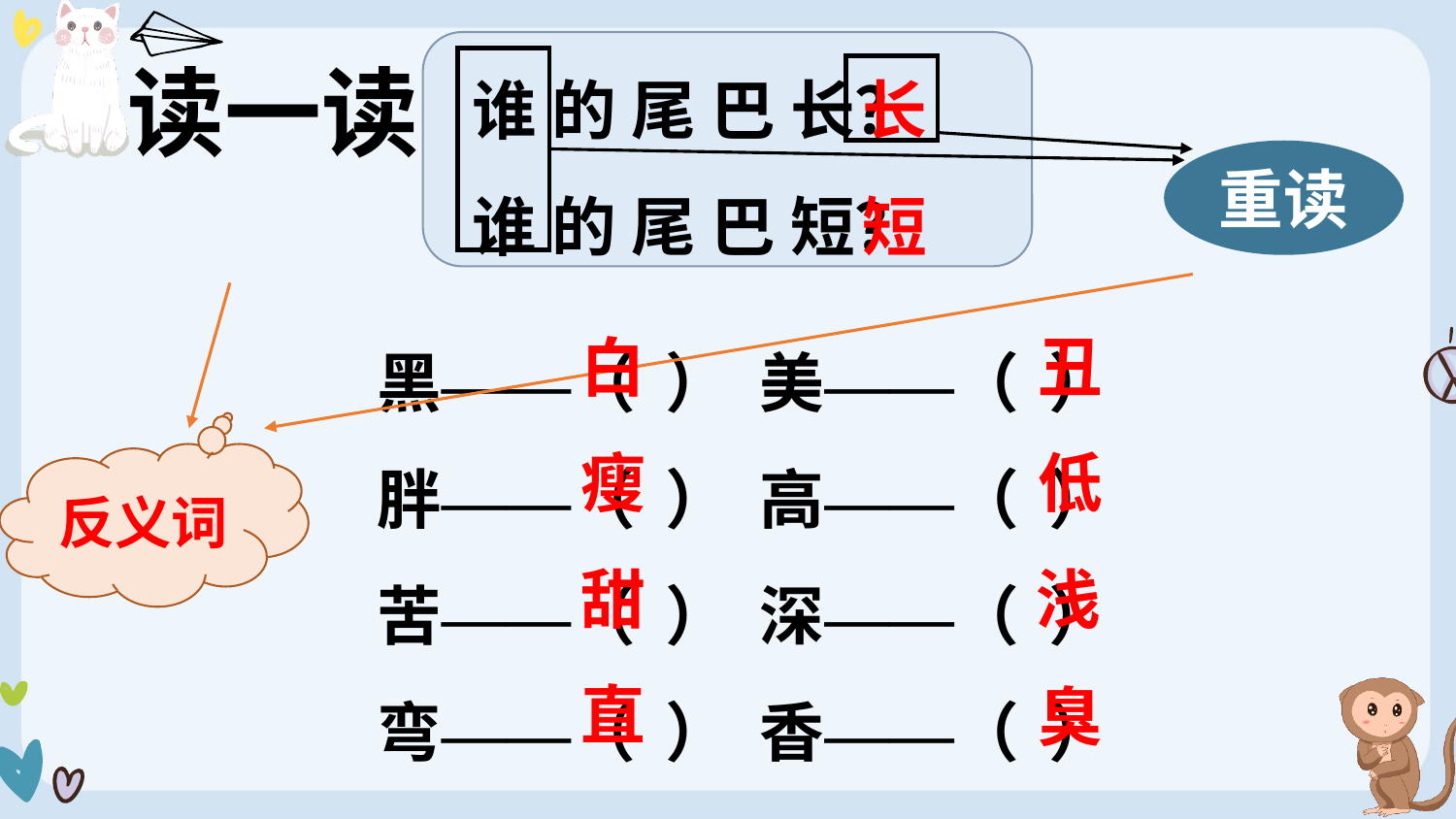

长
谁 的 尾 巴 长？
谁 的 尾 巴 短？

读一读

短
重读
黑——（  ）  美——（  ）
胖——（  ）  高——（  ）
苦——（  ）  深——（  ）
弯——（  ）  香——（  ）
白
丑
瘦
低
反义词
甜
浅
直
臭